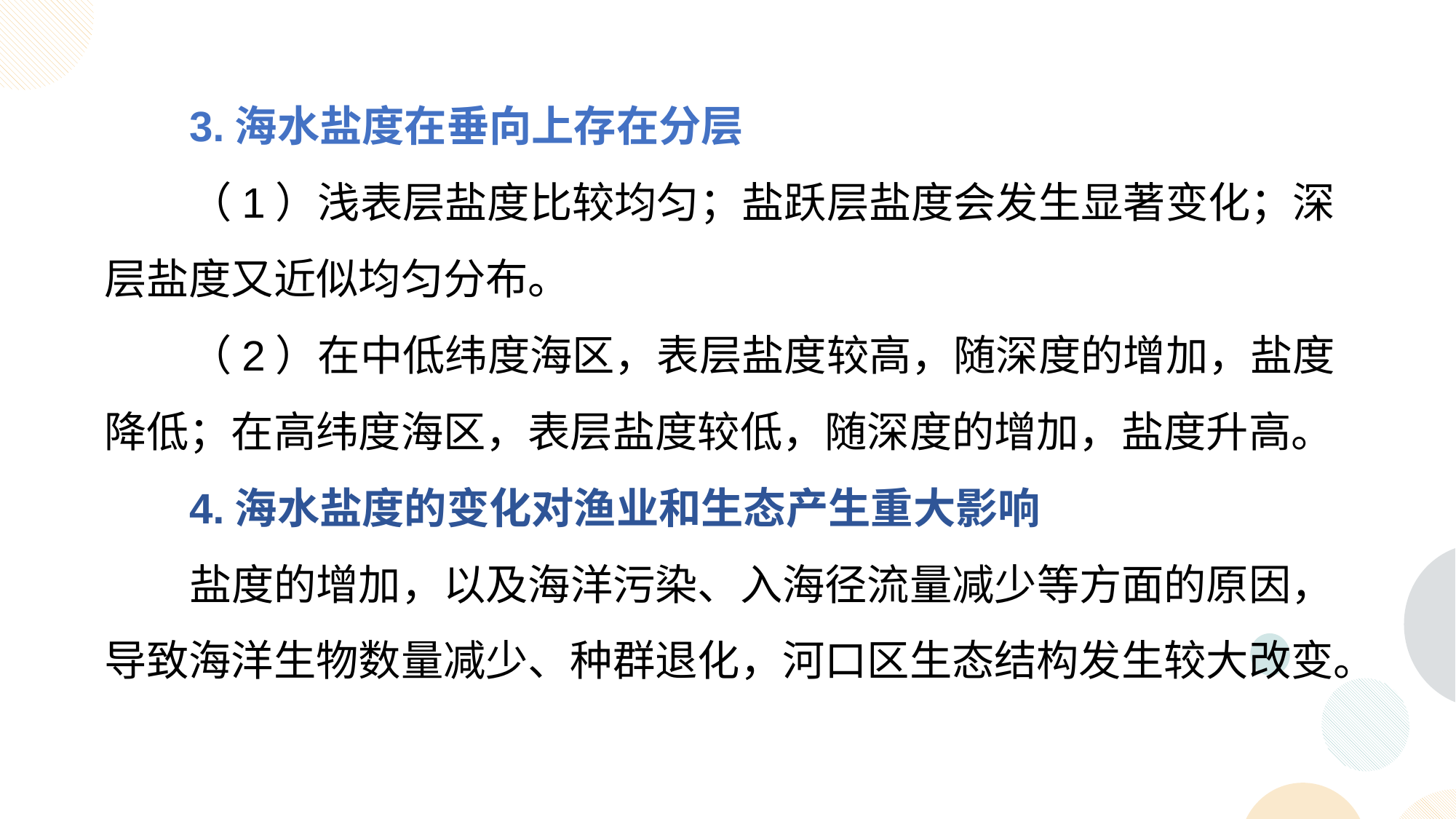

3.海水盐度在垂向上存在分层
（1）浅表层盐度比较均匀；盐跃层盐度会发生显著变化；深层盐度又近似均匀分布。
（2）在中低纬度海区，表层盐度较高，随深度的增加，盐度降低；在高纬度海区，表层盐度较低，随深度的增加，盐度升高。
4.海水盐度的变化对渔业和生态产生重大影响
盐度的增加，以及海洋污染、入海径流量减少等方面的原因，导致海洋生物数量减少、种群退化，河口区生态结构发生较大改变。